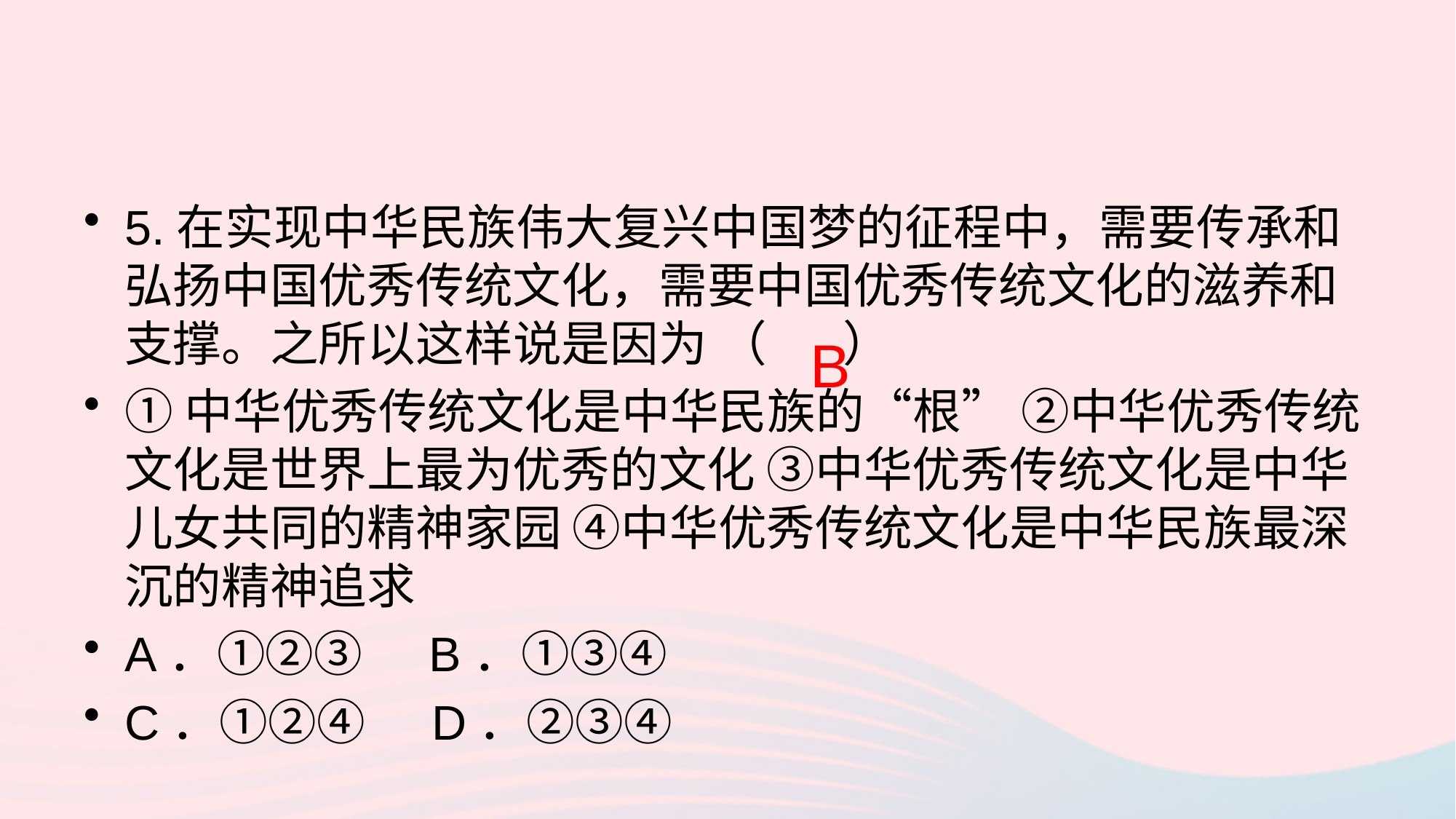

5.在实现中华民族伟大复兴中国梦的征程中，需要传承和弘扬中国优秀传统文化，需要中国优秀传统文化的滋养和支撑。之所以这样说是因为 （       ）
①中华优秀传统文化是中华民族的“根” ②中华优秀传统文化是世界上最为优秀的文化 ③中华优秀传统文化是中华儿女共同的精神家园 ④中华优秀传统文化是中华民族最深沉的精神追求
A．①②③     B．①③④
C．①②④     D．②③④
B